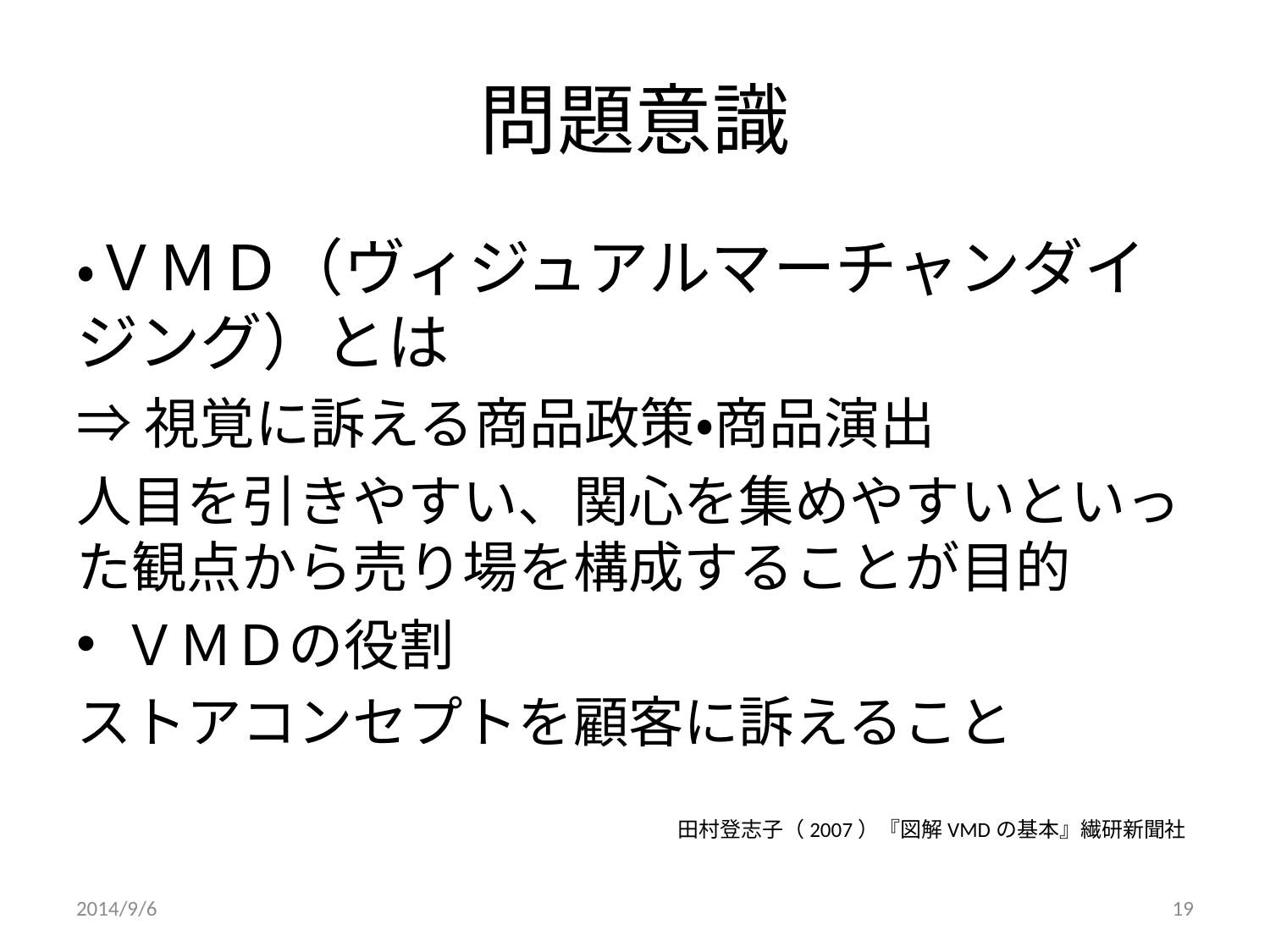

# 問題意識
・ＶＭＤ（ヴィジュアルマーチャンダイジング）とは
⇒視覚に訴える商品政策・商品演出
人目を引きやすい、関心を集めやすいといった観点から売り場を構成することが目的
ＶＭＤの役割
ストアコンセプトを顧客に訴えること

田村登志子（2007）『図解VMDの基本』繊研新聞社
2014/9/6
19